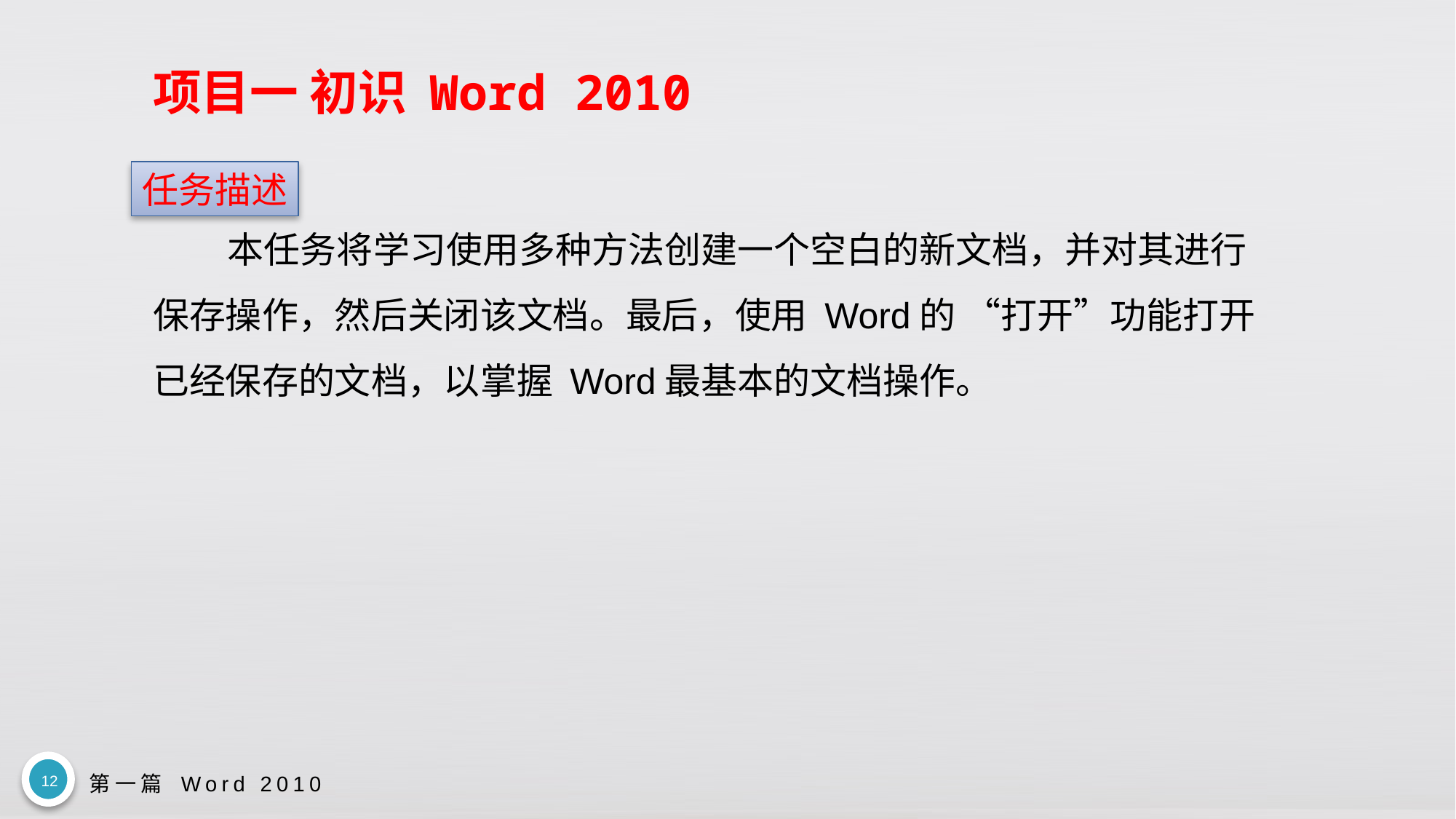

# 项目一 初识 Word 2010

本任务将学习使用多种方法创建一个空白的新文档，并对其进行保存操作，然后关闭该文档。最后，使用 Word的 “打开”功能打开已经保存的文档，以掌握 Word最基本的文档操作。
任务描述
12